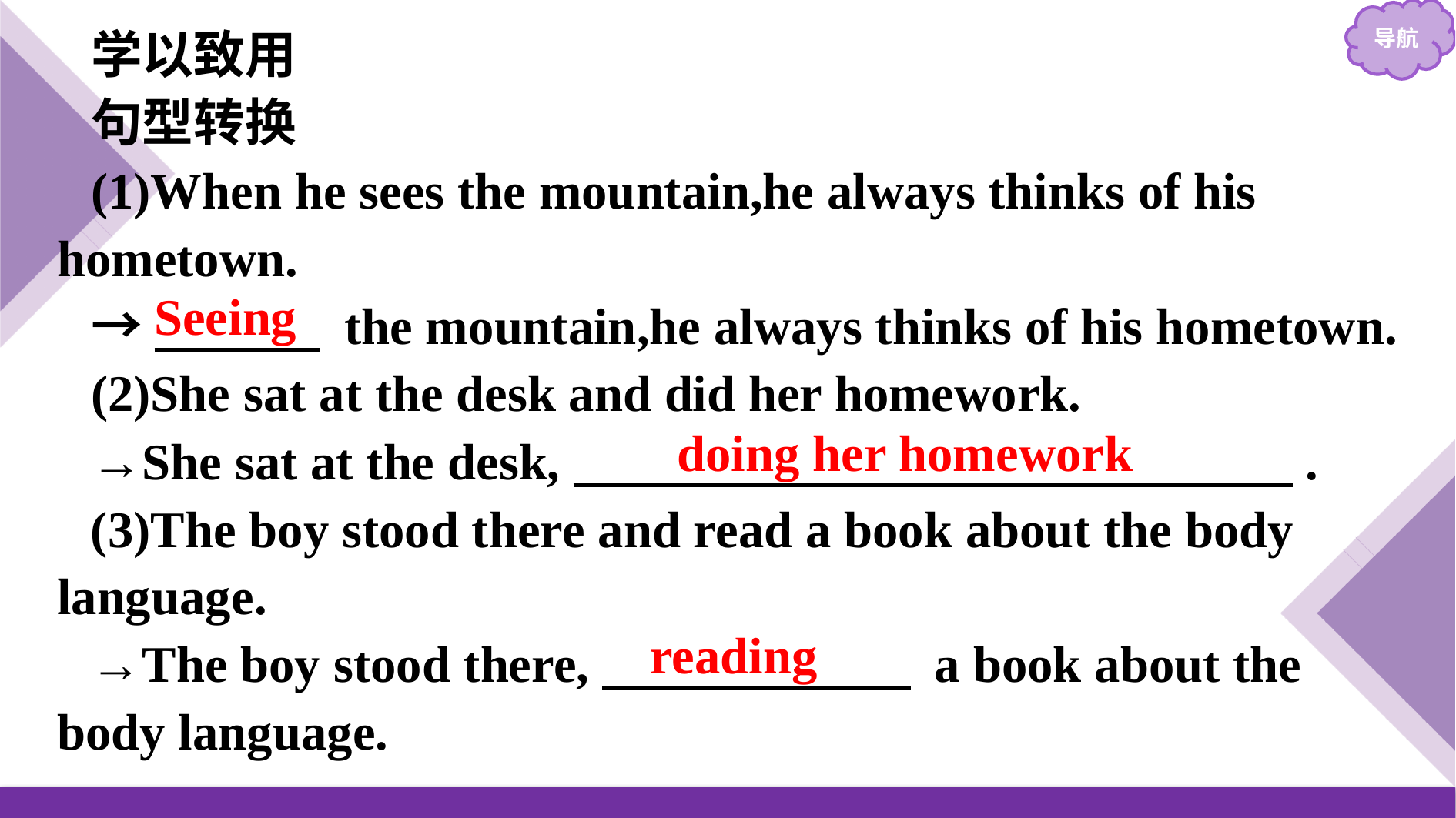

学以致用
句型转换
(1)When he sees the mountain,he always thinks of his hometown.
→　　 　 the mountain,he always thinks of his hometown.
(2)She sat at the desk and did her homework.
→She sat at the desk,　　　　　　　　　　　　　　.
(3)The boy stood there and read a book about the body language.
→The boy stood there,　　　　　　 a book about the body language.
Seeing
doing her homework
reading